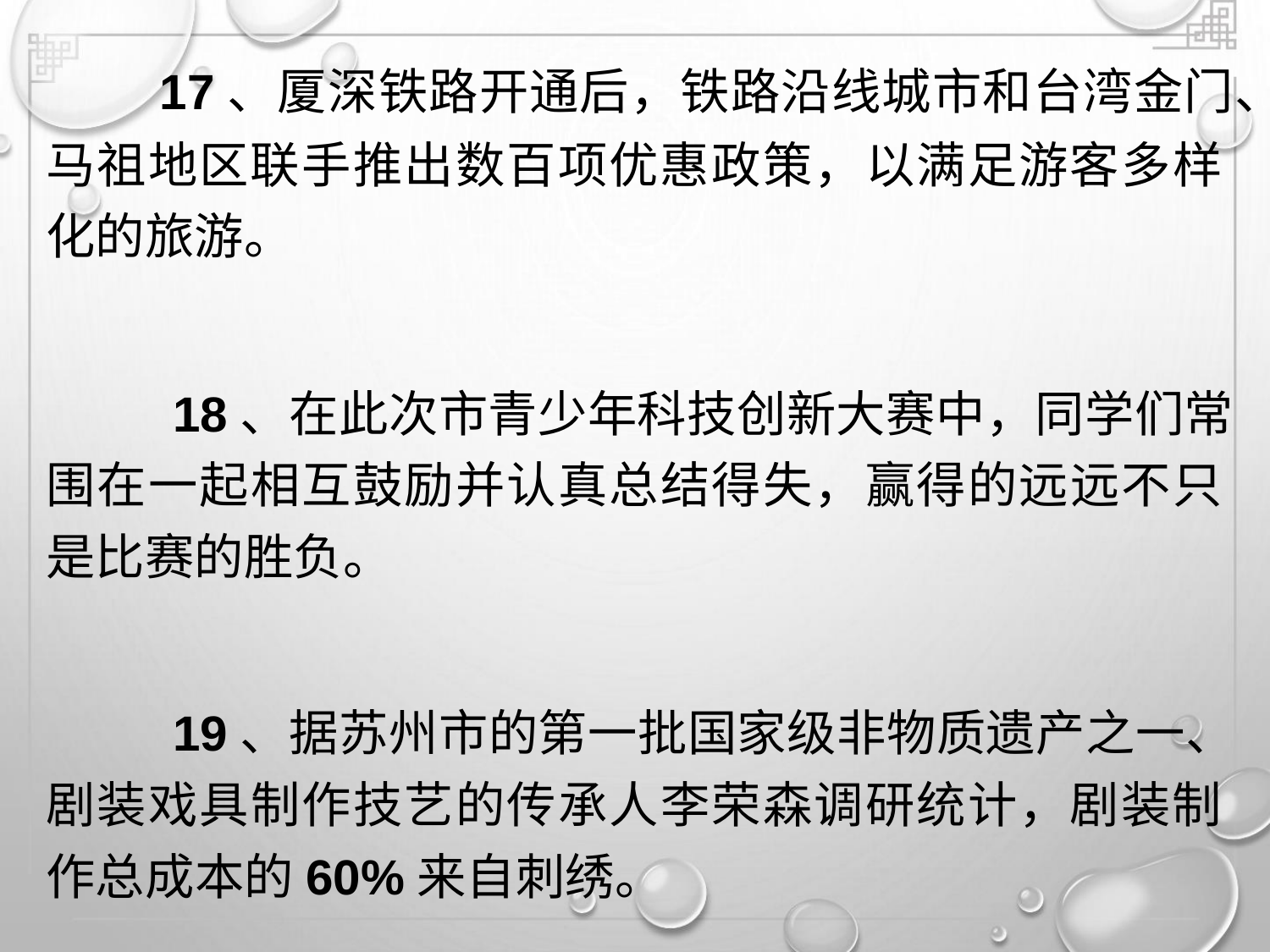

17、厦深铁路开通后，铁路沿线城市和台湾金门、
马祖地区联手推出数百项优惠政策，以满足游客多样
化的旅游。
18、在此次市青少年科技创新大赛中，同学们常
围在一起相互鼓励并认真总结得失，赢得的远远不只
是比赛的胜负。
19、据苏州市的第一批国家级非物质遗产之一、
剧装戏具制作技艺的传承人李荣森调研统计，剧装制
作总成本的60%来自刺绣。